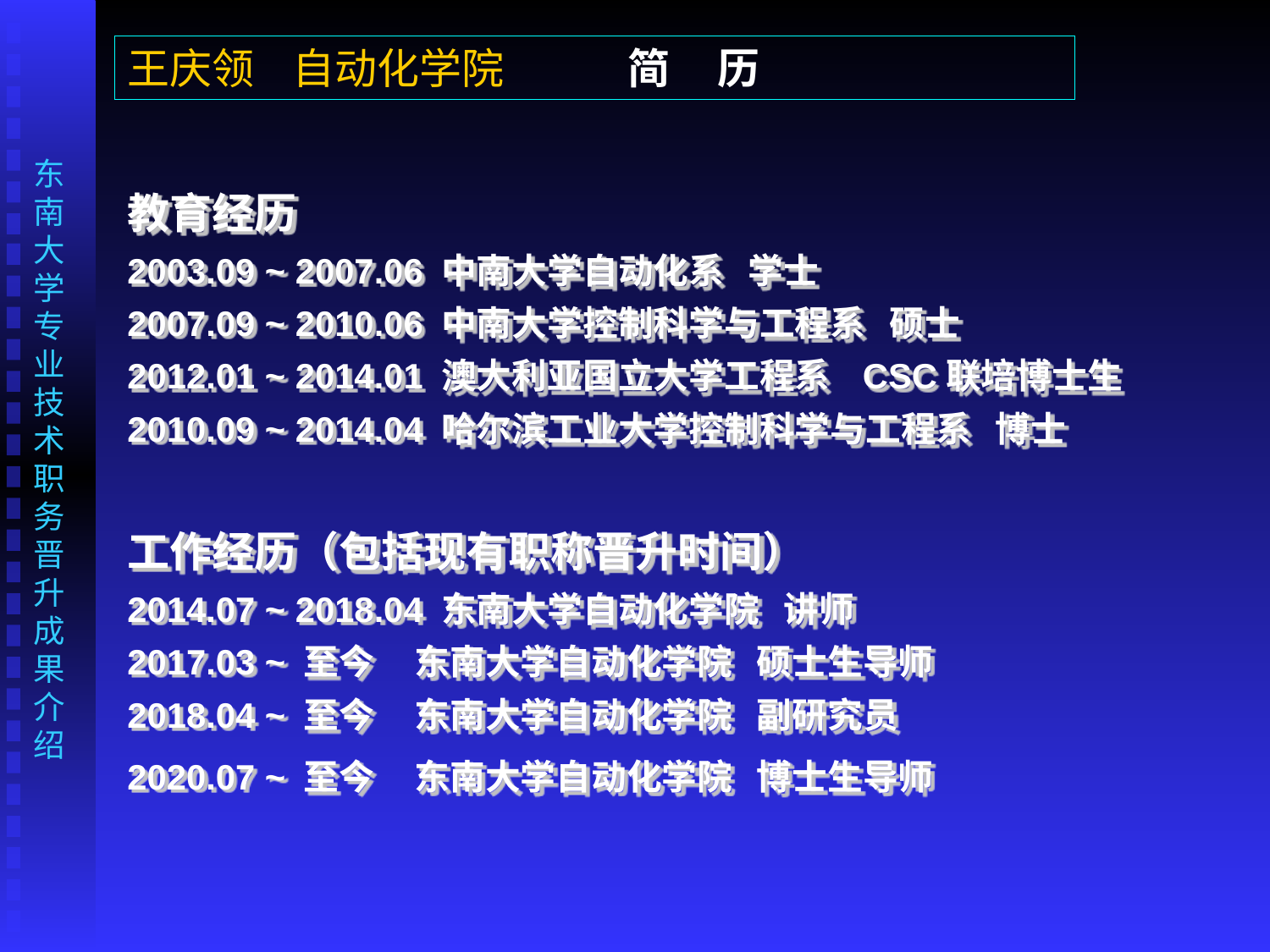

王庆领    自动化学院             简     历
教育经历
2003.09 ~ 2007.06 中南大学自动化系   学士
2007.09 ~ 2010.06 中南大学控制科学与工程系   硕士
2012.01 ~ 2014.01 澳大利亚国立大学工程系   CSC联培博士生
2010.09 ~ 2014.04 哈尔滨工业大学控制科学与工程系   博士

工作经历（包括现有职称晋升时间）
2014.07 ~ 2018.04 东南大学自动化学院   讲师
2017.03 ~ 至今     东南大学自动化学院   硕士生导师
2018.04 ~ 至今     东南大学自动化学院   副研究员
2020.07 ~ 至今     东南大学自动化学院   博士生导师